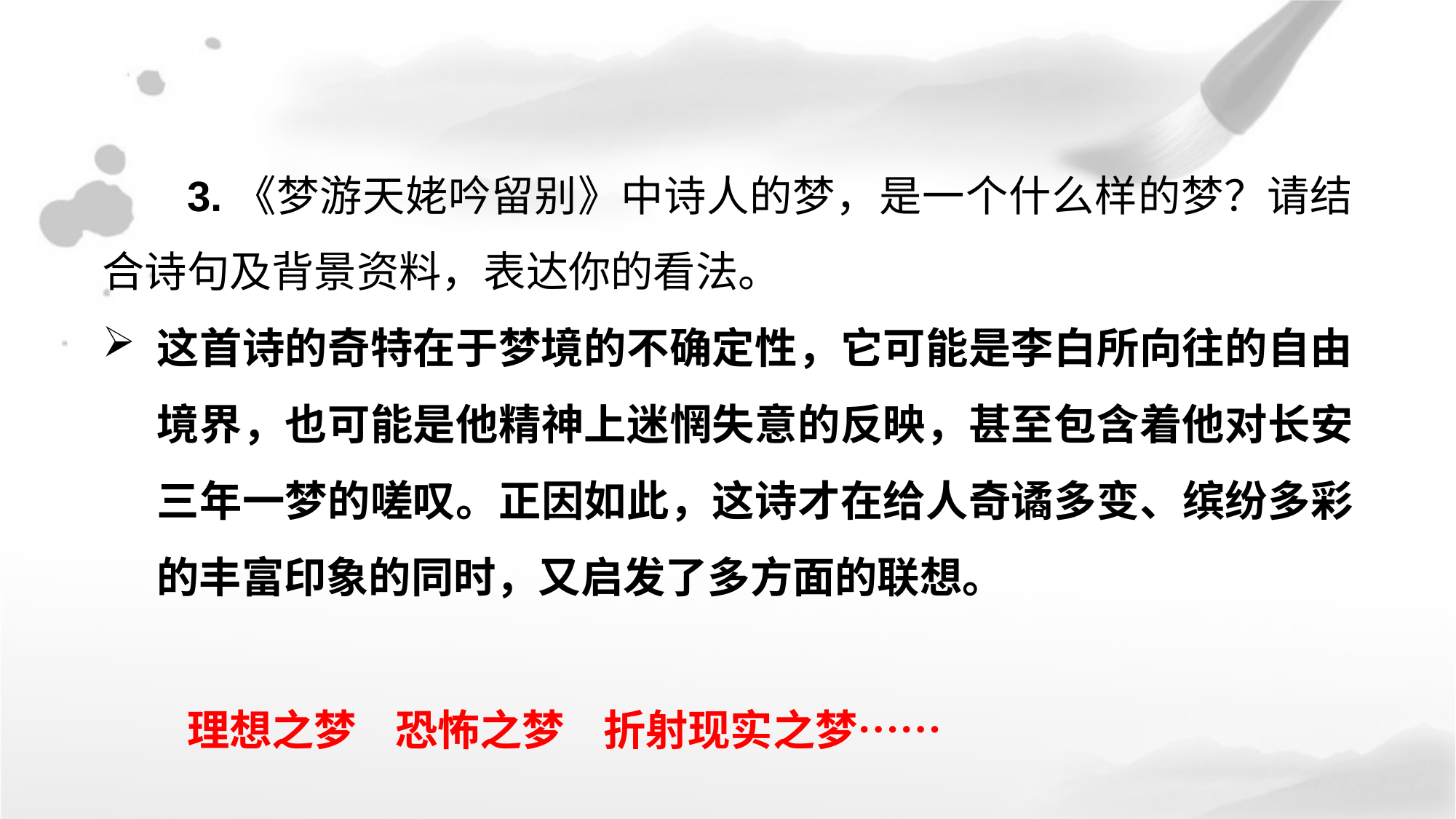

3.《梦游天姥吟留别》中诗人的梦，是一个什么样的梦？请结合诗句及背景资料，表达你的看法。
这首诗的奇特在于梦境的不确定性，它可能是李白所向往的自由境界，也可能是他精神上迷惘失意的反映，甚至包含着他对长安三年一梦的嗟叹。正因如此，这诗才在给人奇谲多变、缤纷多彩的丰富印象的同时，又启发了多方面的联想。

理想之梦    恐怖之梦    折射现实之梦……